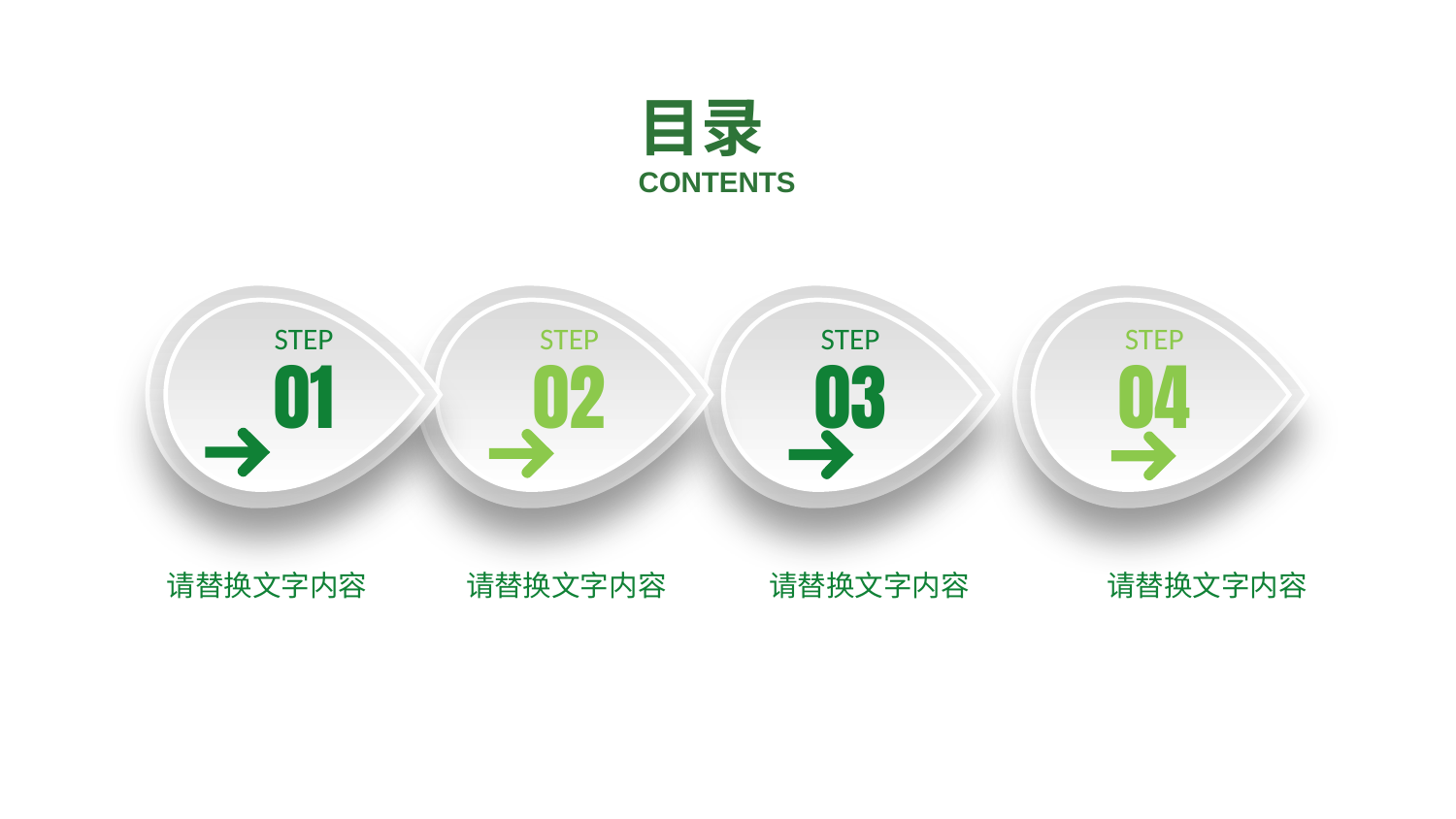

目录
CONTENTS

STEP
01
STEP
02
STEP
03
STEP
04

请替换文字内容
请替换文字内容
请替换文字内容
请替换文字内容